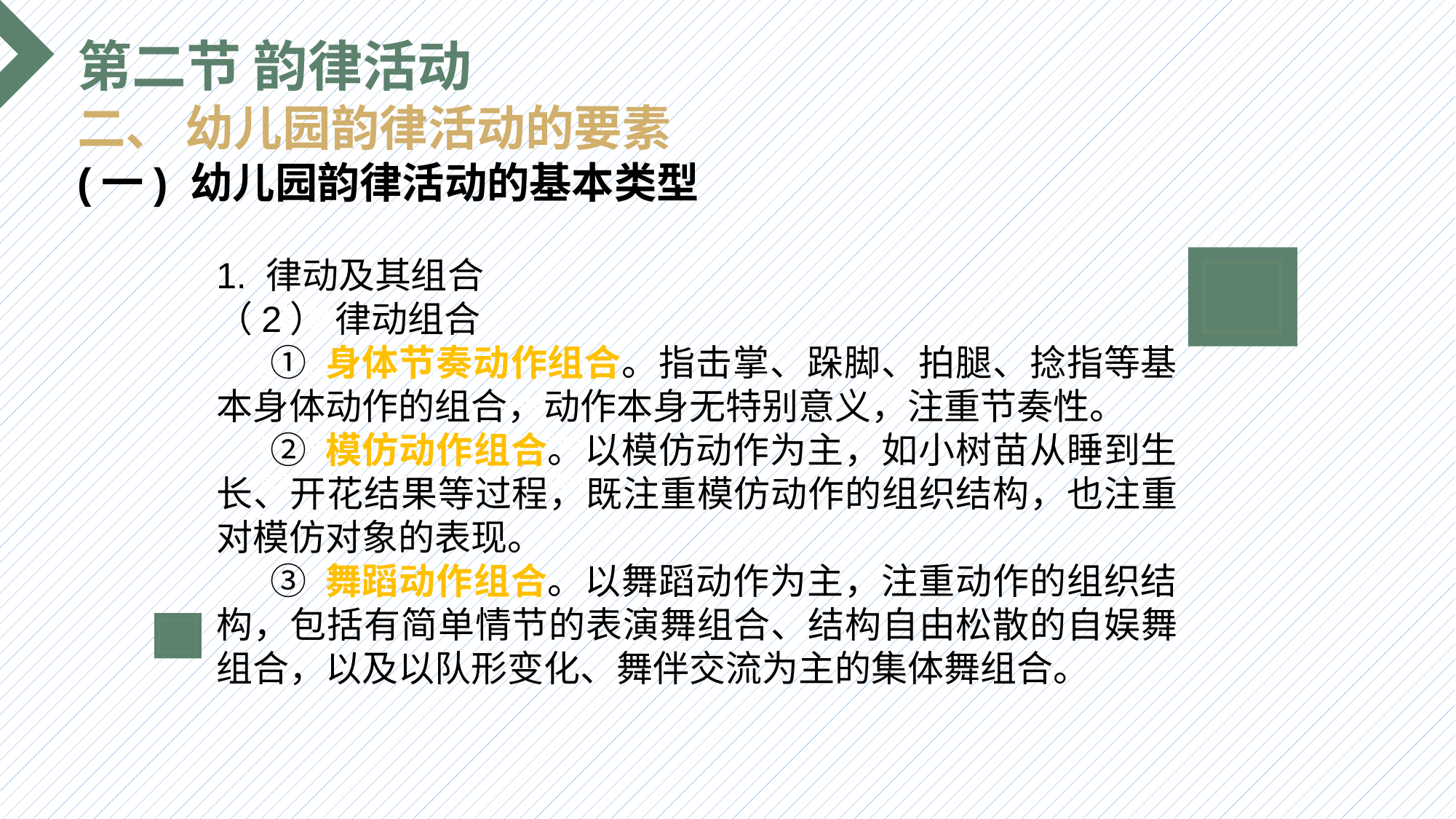

第二节 韵律活动
二、 幼儿园韵律活动的要素
(一) 幼儿园韵律活动的基本类型

1. 律动及其组合
（2） 律动组合
      ① 身体节奏动作组合。指击掌、跺脚、拍腿、捻指等基本身体动作的组合，动作本身无特别意义，注重节奏性。
      ② 模仿动作组合。以模仿动作为主，如小树苗从睡到生长、开花结果等过程，既注重模仿动作的组织结构，也注重对模仿对象的表现。
      ③ 舞蹈动作组合。以舞蹈动作为主，注重动作的组织结构，包括有简单情节的表演舞组合、结构自由松散的自娱舞组合，以及以队形变化、舞伴交流为主的集体舞组合。

选题背景
输入您的内容，请简要说明，言简意赅即可输入您的内容，请简要说明，言简意赅即可输入您的内容，请简要说明，言简意赅即可输入您的内容，请简要说明，言简意赅即可